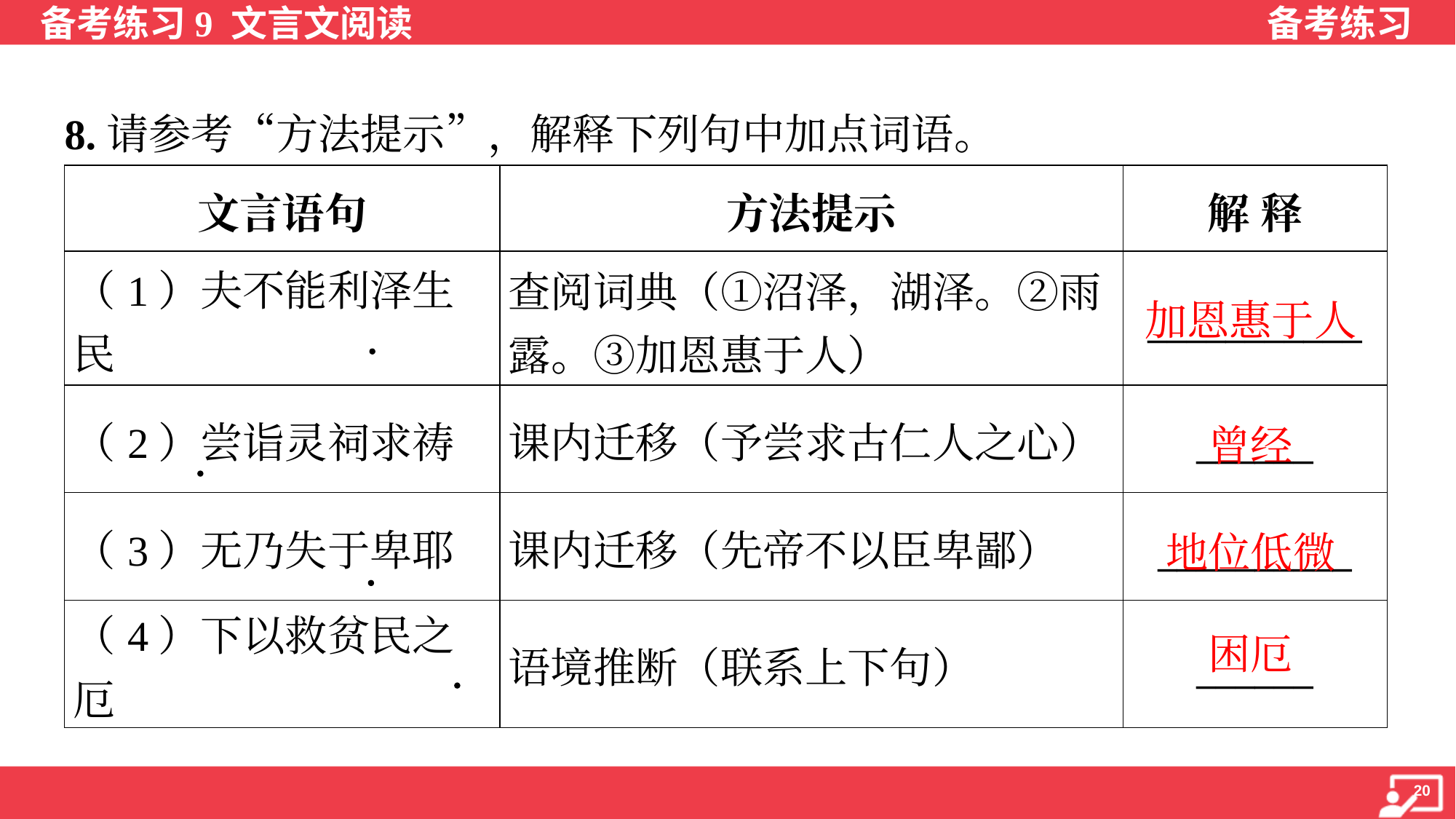

8.请参考“方法提示”，解释下列句中加点词语。
| 文言语句 | 方法提示 | 解 释 |
| --- | --- | --- |
| （1）夫不能利泽生民 | 查阅词典（①沼泽，湖泽。②雨 露。③加恩惠于人） | \_\_\_\_\_\_\_\_\_\_\_ |
| （2）尝诣灵祠求祷 | 课内迁移（予尝求古仁人之心） | \_\_\_\_\_\_ |
| （3）无乃失于卑耶 | 课内迁移（先帝不以臣卑鄙） | \_\_\_\_\_\_\_\_\_\_ |
| （4）下以救贫民之厄 | 语境推断（联系上下句） | \_\_\_\_\_\_ |
加恩惠于人

曾经

地位低微

困厄